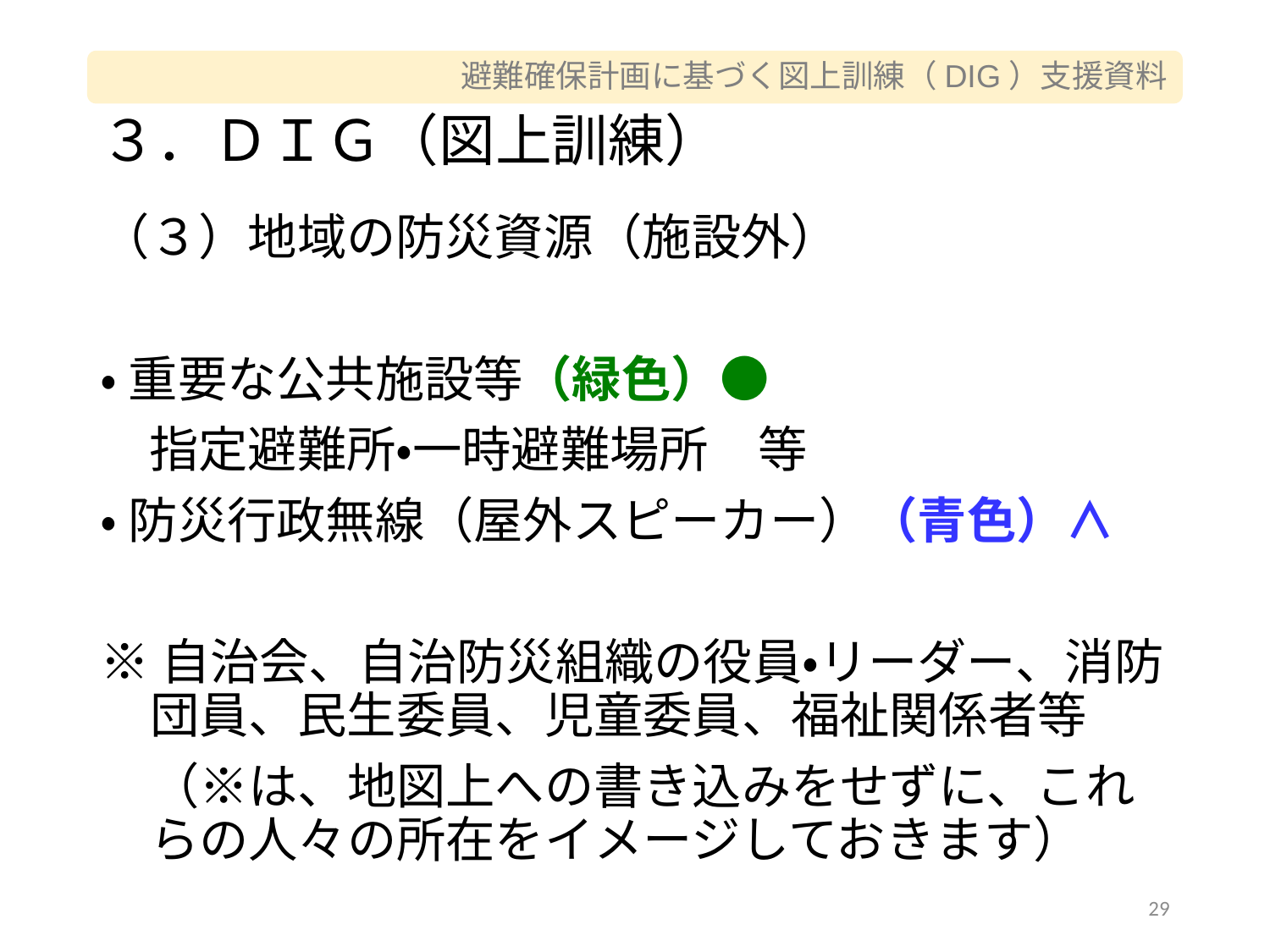

# ３．ＤＩＧ（図上訓練）
（３）地域の防災資源（施設外）

•重要な公共施設等（緑色）●
　指定避難所・一時避難場所　等
•防災行政無線（屋外スピーカー）（青色）∧

※自治会、自治防災組織の役員・リーダー、消防団員、民生委員、児童委員、福祉関係者等
（※は、地図上への書き込みをせずに、これらの人々の所在をイメージしておきます）
29